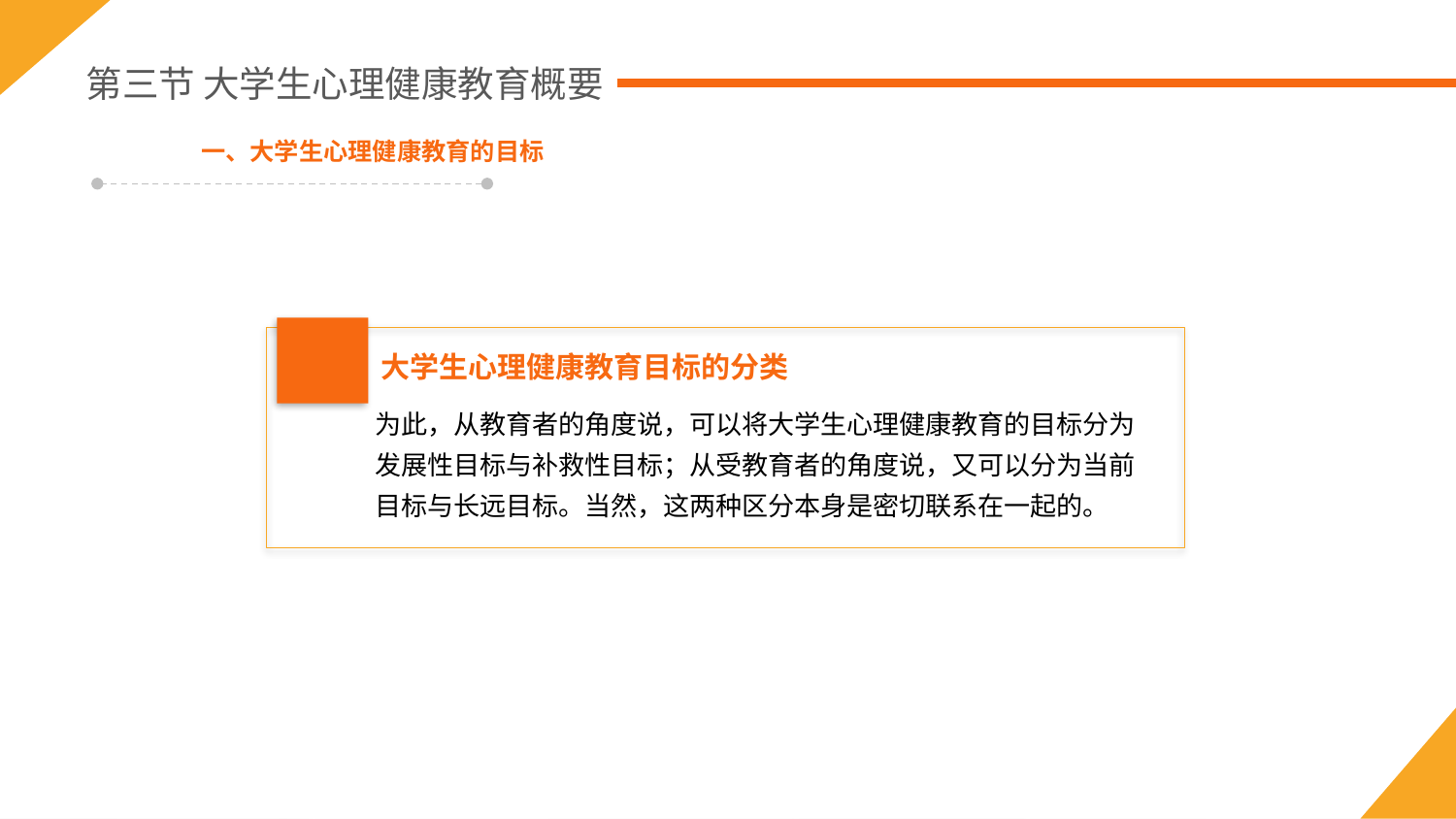

第三节 大学生心理健康教育概要
一、大学生心理健康教育的目标

大学生心理健康教育目标的分类
为此，从教育者的角度说，可以将大学生心理健康教育的目标分为发展性目标与补救性目标；从受教育者的角度说，又可以分为当前目标与长远目标。当然，这两种区分本身是密切联系在一起的。